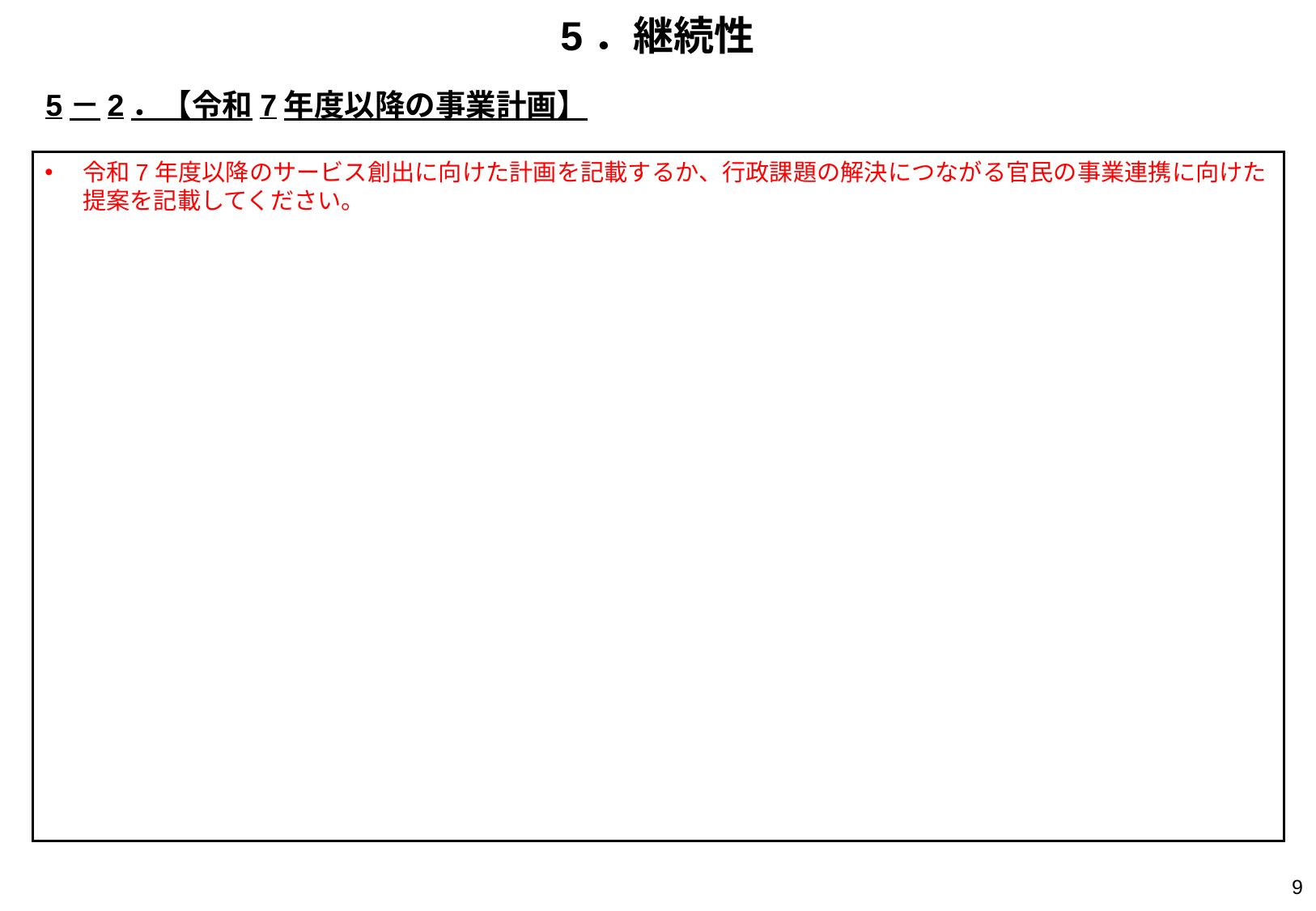

# 5．継続性
5－2．【令和7年度以降の事業計画】
令和7年度以降のサービス創出に向けた計画を記載するか、行政課題の解決につながる官民の事業連携に向けた提案を記載してください。
9